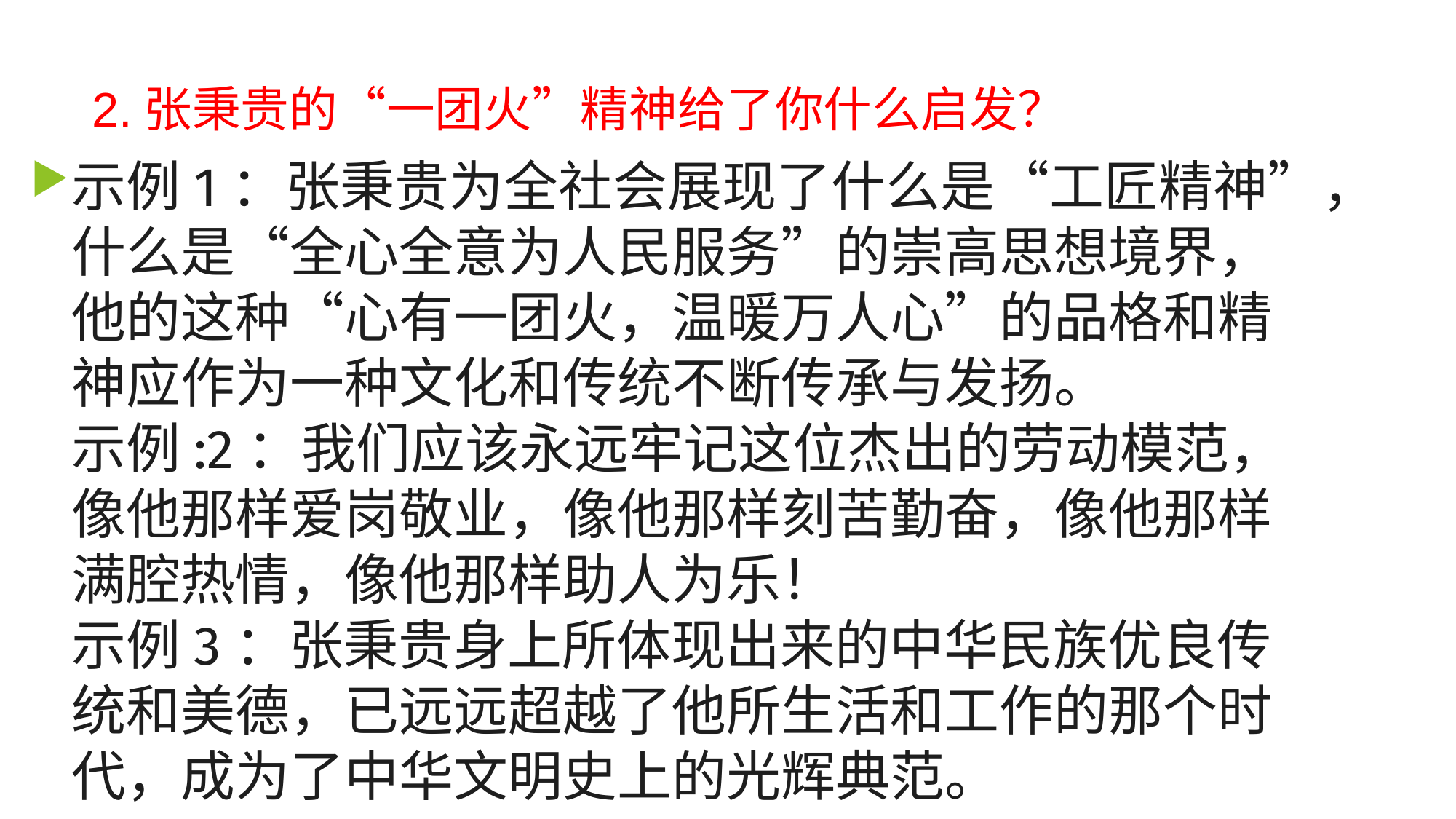

# 2.张秉贵的“一团火”精神给了你什么启发？
示例1：张秉贵为全社会展现了什么是“工匠精神”，什么是“全心全意为人民服务”的崇高思想境界，他的这种“心有一团火，温暖万人心”的品格和精神应作为一种文化和传统不断传承与发扬。
示例:2：我们应该永远牢记这位杰出的劳动模范，像他那样爱岗敬业，像他那样刻苦勤奋，像他那样满腔热情，像他那样助人为乐！
示例3：张秉贵身上所体现出来的中华民族优良传统和美德，已远远超越了他所生活和工作的那个时代，成为了中华文明史上的光辉典范。